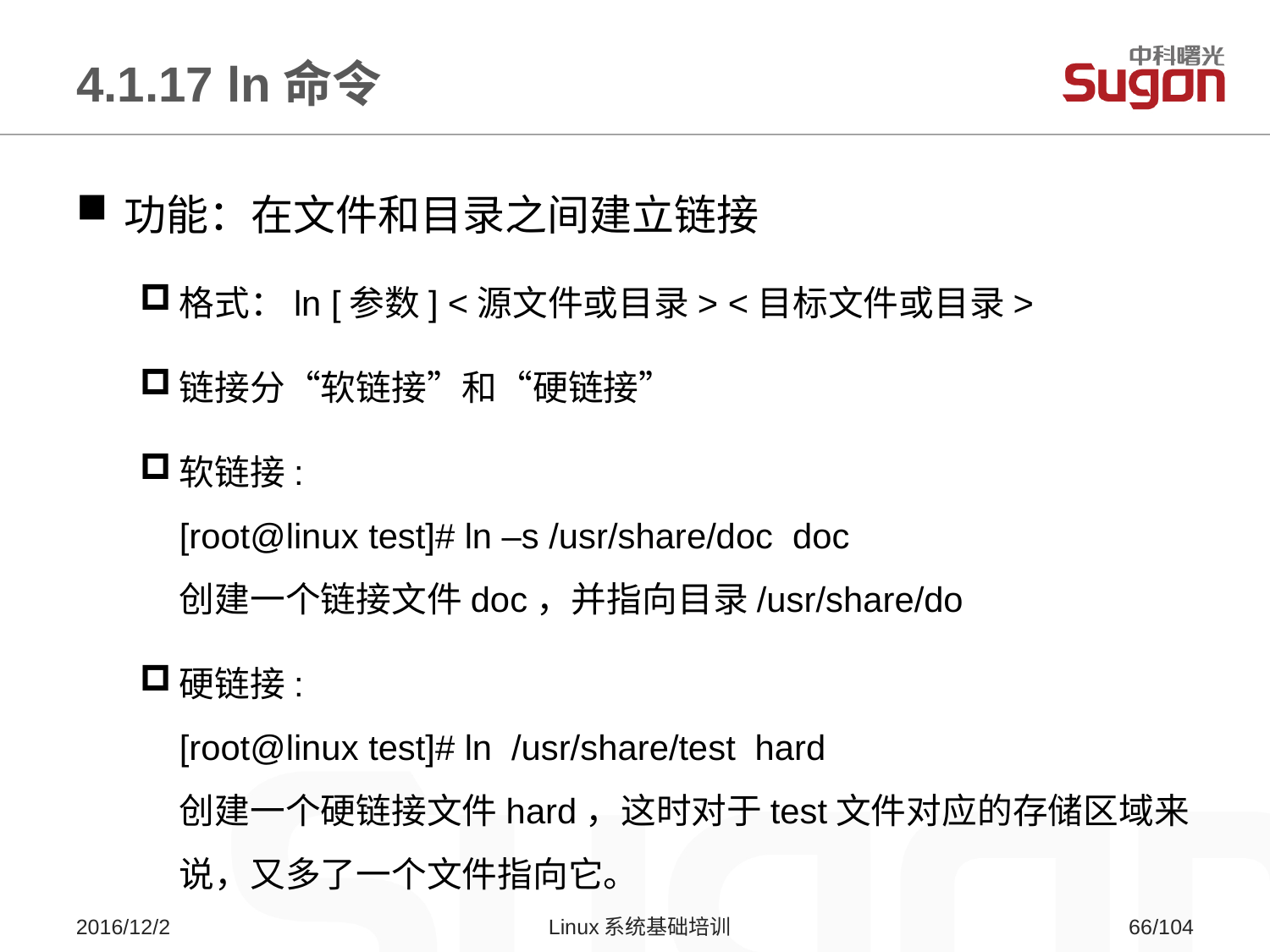

# 4.1.17 ln命令
功能：在文件和目录之间建立链接
格式：ln [参数] <源文件或目录> <目标文件或目录>
链接分“软链接”和“硬链接”
软链接:
[root@linux test]# ln –s /usr/share/doc  doc
创建一个链接文件doc，并指向目录/usr/share/do
硬链接:
[root@linux test]# ln  /usr/share/test  hard
创建一个硬链接文件hard，这时对于test文件对应的存储区域来说，又多了一个文件指向它。